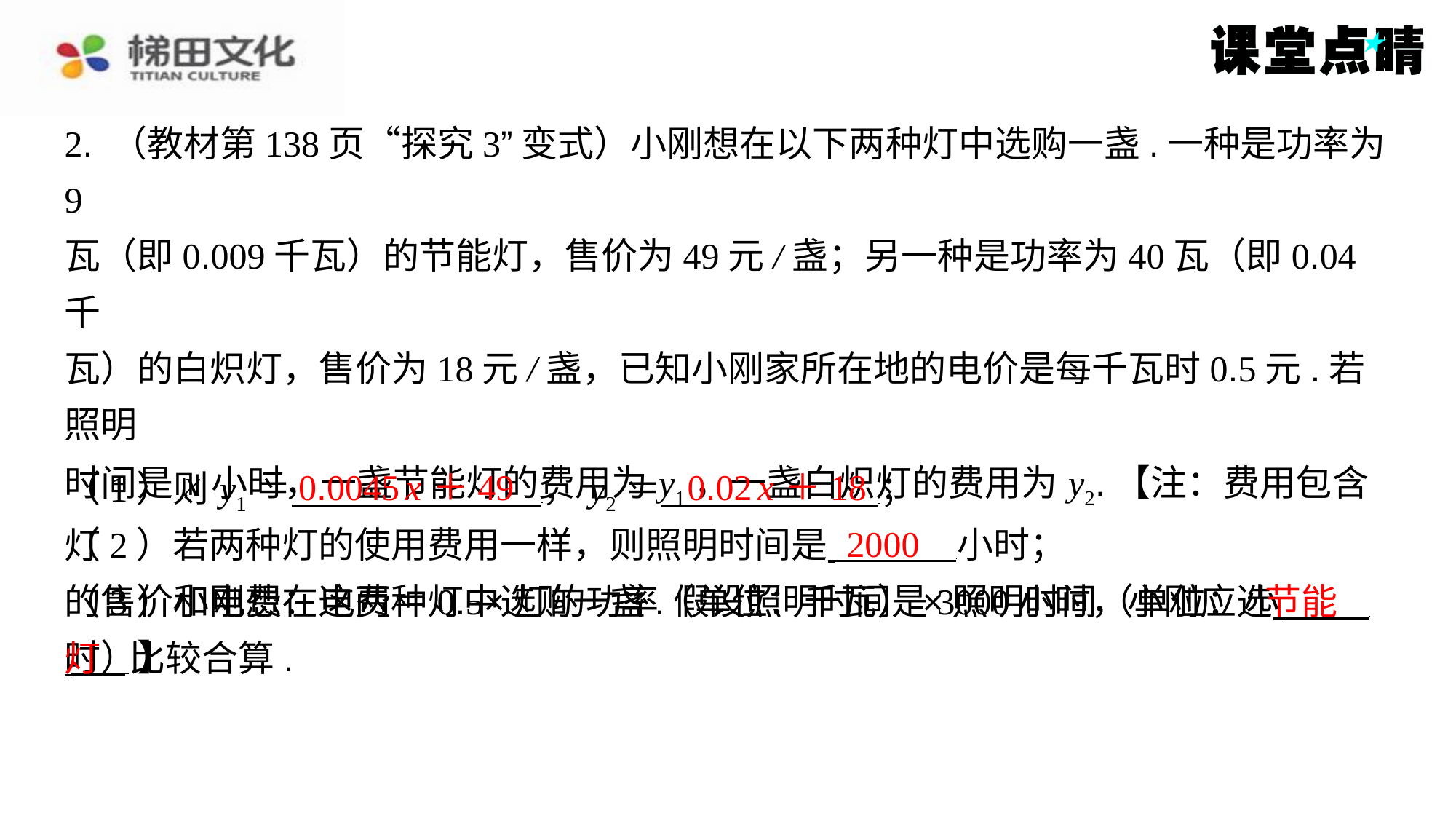

2. （教材第138页“探究3”变式）小刚想在以下两种灯中选购一盏.一种是功率为9
瓦（即0.009千瓦）的节能灯，售价为49元/盏；另一种是功率为40瓦（即0.04千
瓦）的白炽灯，售价为18元/盏，已知小刚家所在地的电价是每千瓦时0.5元.若照明
时间是 x 小时，一盏节能灯的费用为 y1，一盏白炽灯的费用为 y2.【注：费用包含灯
的售价和电费：电费＝0.5×灯的功率（单位：千瓦）×照明时间（单位：小
时）】
0.0045 x ＋49
0.02 x ＋18
（1）则 y1＝                                      ， y2＝                                 ⁠；
2000
（2）若两种灯的使用费用一样，则照明时间是                    小时；
节能
（3）小刚想在这两种灯中选购一盏.假设照明时间是3000小时，小刚应选               ⁠
          比较合算.
灯